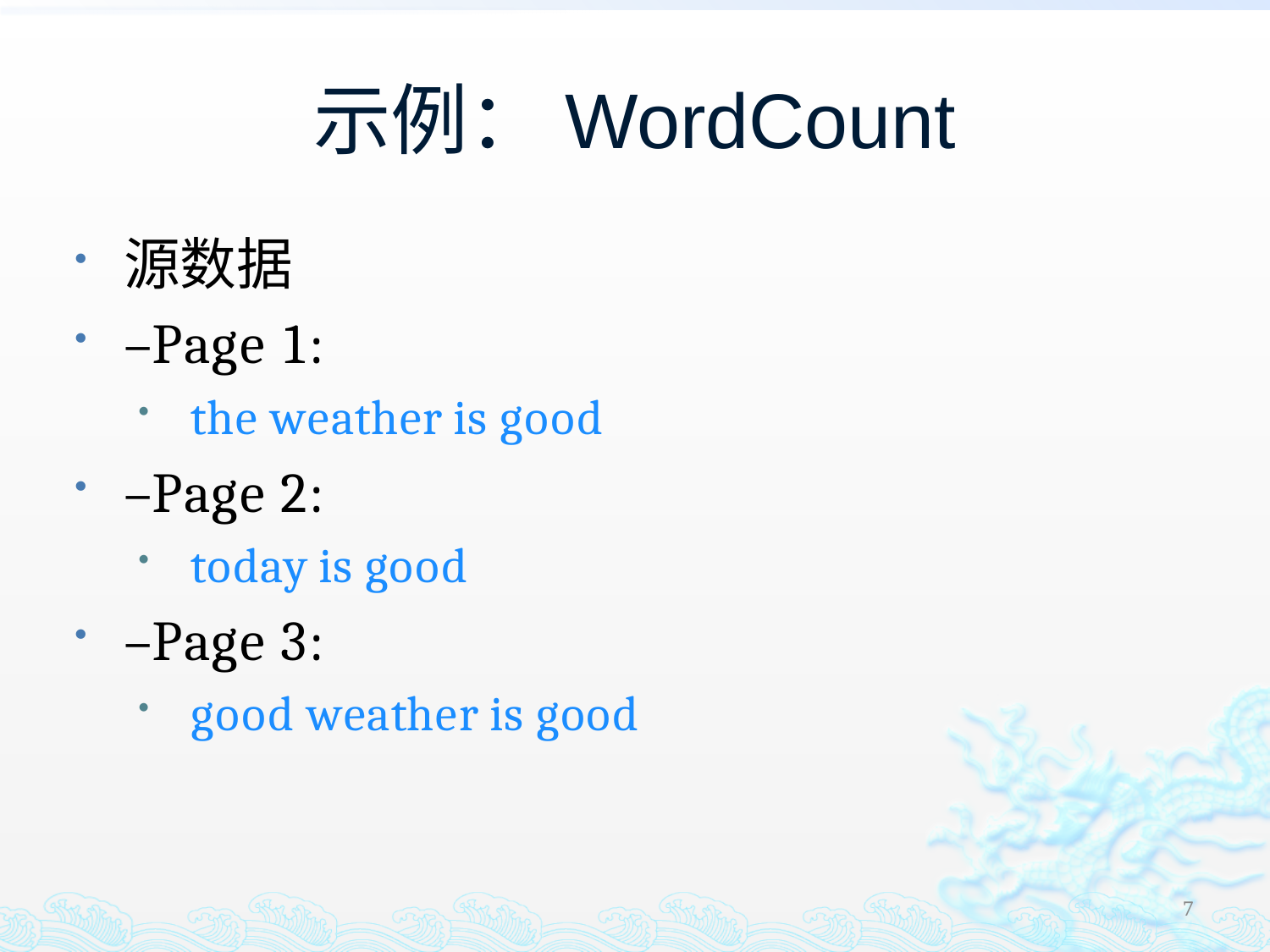

# 示例：WordCount
源数据
–Page 1:
 the weather is good
–Page 2:
 today is good
–Page 3:
 good weather is good
7